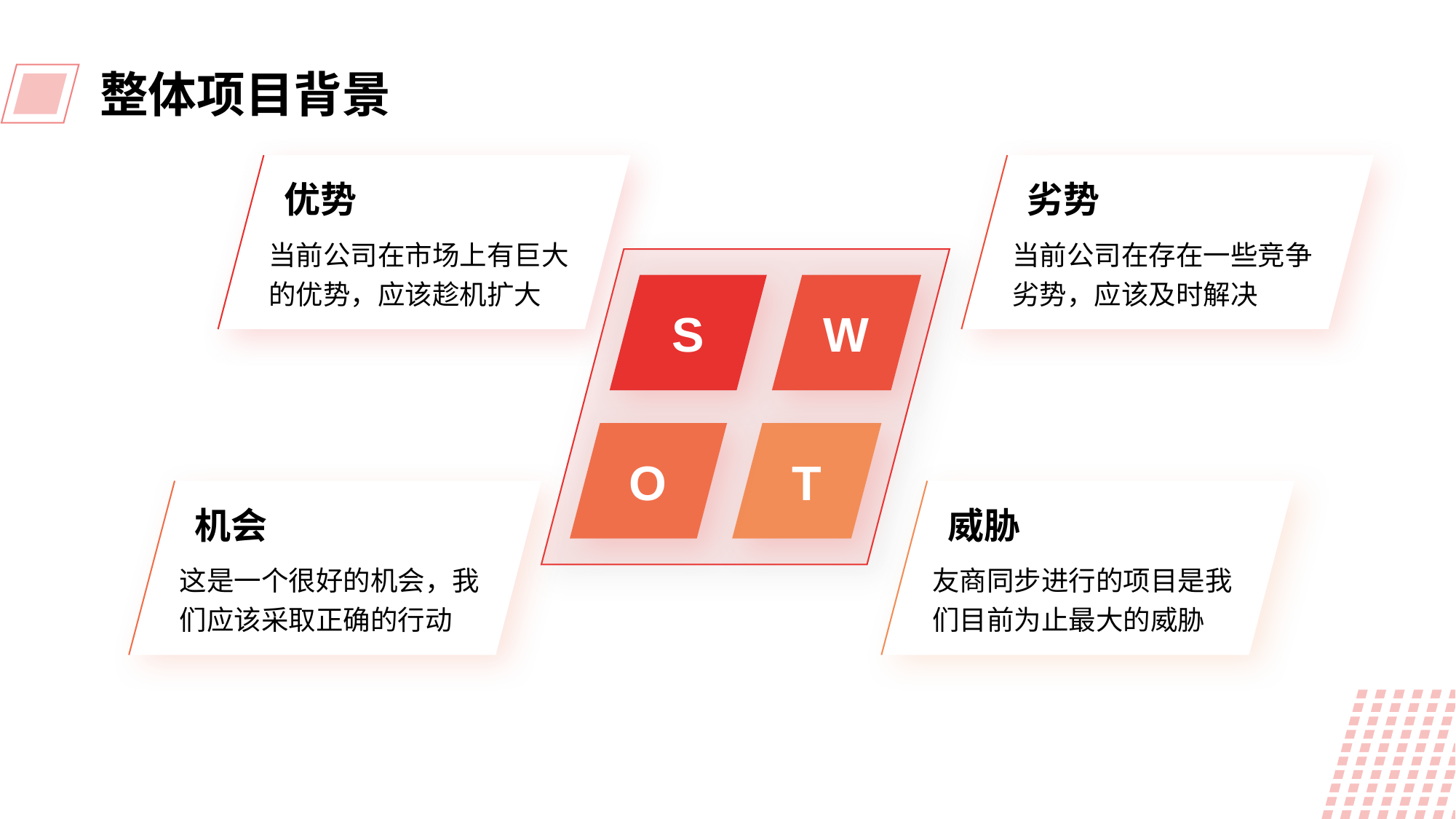

整体项目背景

劣势
当前公司在存在一些竞争劣势，应该及时解决

优势
当前公司在市场上有巨大的优势，应该趁机扩大

S
W
O
T

机会
这是一个很好的机会，我们应该采取正确的行动

威胁
友商同步进行的项目是我们目前为止最大的威胁